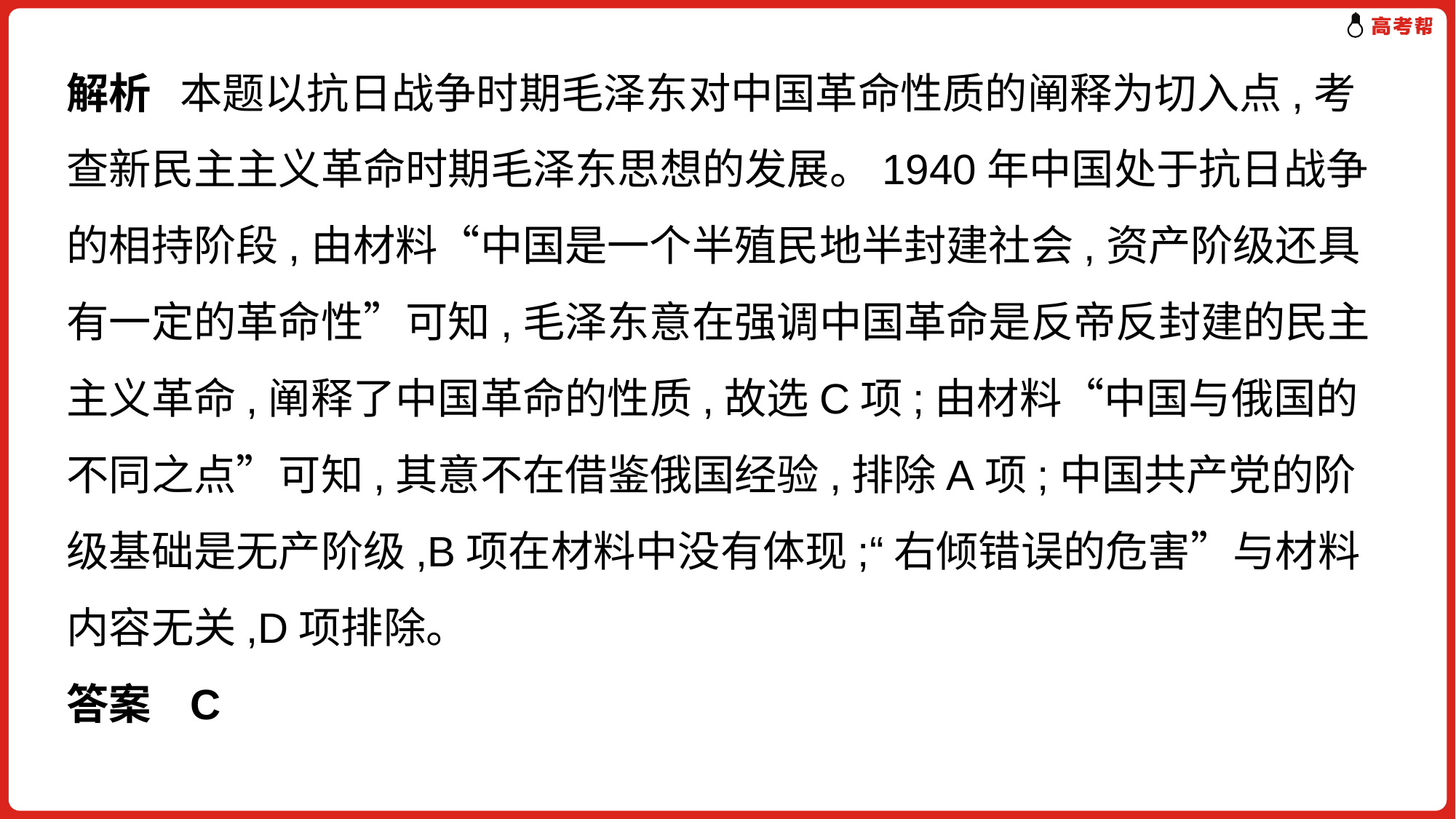

解析   本题以抗日战争时期毛泽东对中国革命性质的阐释为切入点,考查新民主主义革命时期毛泽东思想的发展。1940年中国处于抗日战争的相持阶段,由材料“中国是一个半殖民地半封建社会,资产阶级还具有一定的革命性”可知,毛泽东意在强调中国革命是反帝反封建的民主主义革命,阐释了中国革命的性质,故选C项;由材料“中国与俄国的不同之点”可知,其意不在借鉴俄国经验,排除A项;中国共产党的阶级基础是无产阶级,B项在材料中没有体现;“右倾错误的危害”与材料内容无关,D项排除。
答案   C